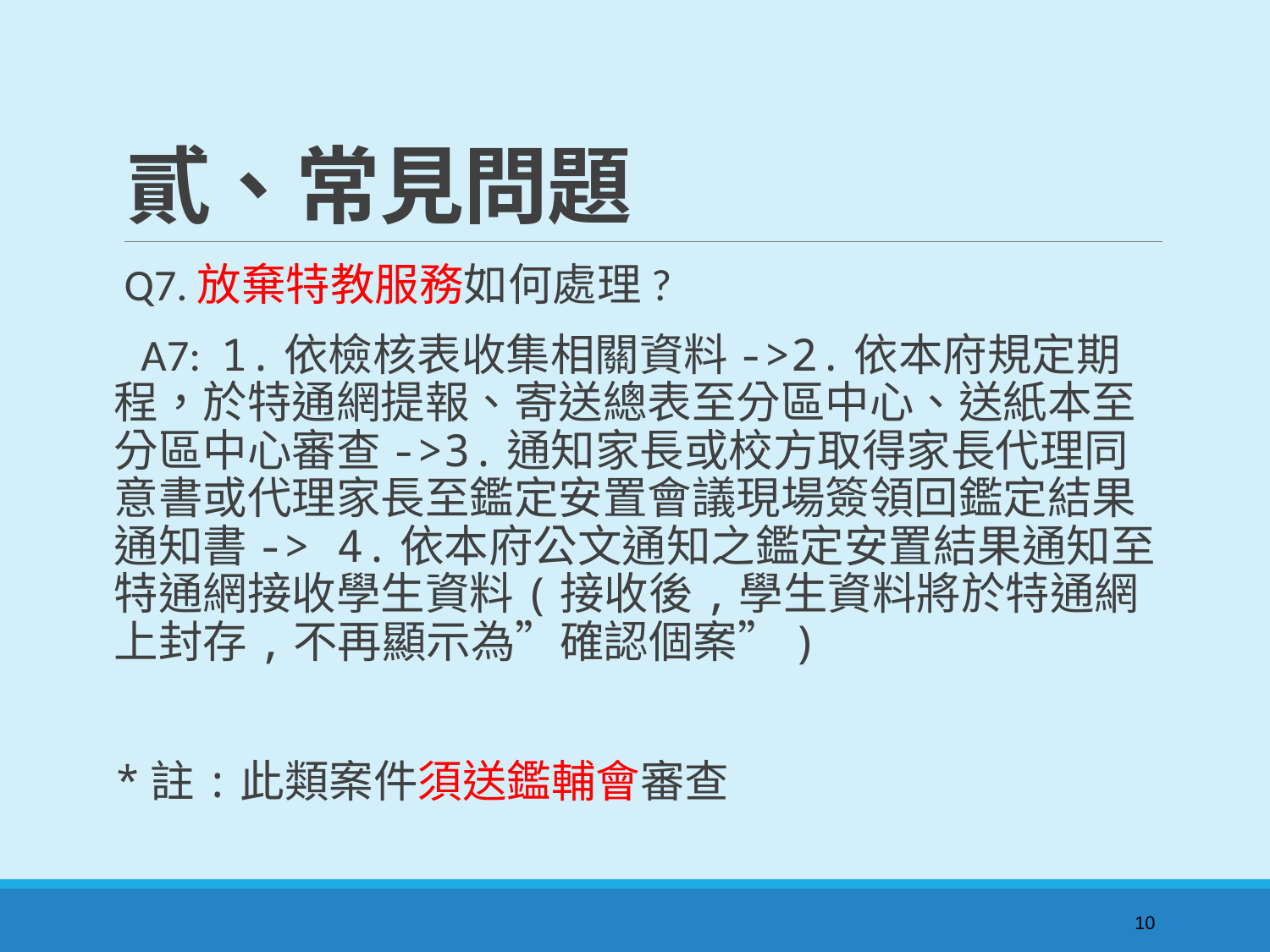

# 貳、常見問題
 Q7.放棄特教服務如何處理?
 A7:  1.依檢核表收集相關資料->2.依本府規定期程，於特通網提報、寄送總表至分區中心、送紙本至分區中心審查->3.通知家長或校方取得家長代理同意書或代理家長至鑑定安置會議現場簽領回鑑定結果通知書-> 4.依本府公文通知之鑑定安置結果通知至特通網接收學生資料(接收後,學生資料將於特通網上封存,不再顯示為”確認個案”)

*註:此類案件須送鑑輔會審查

10